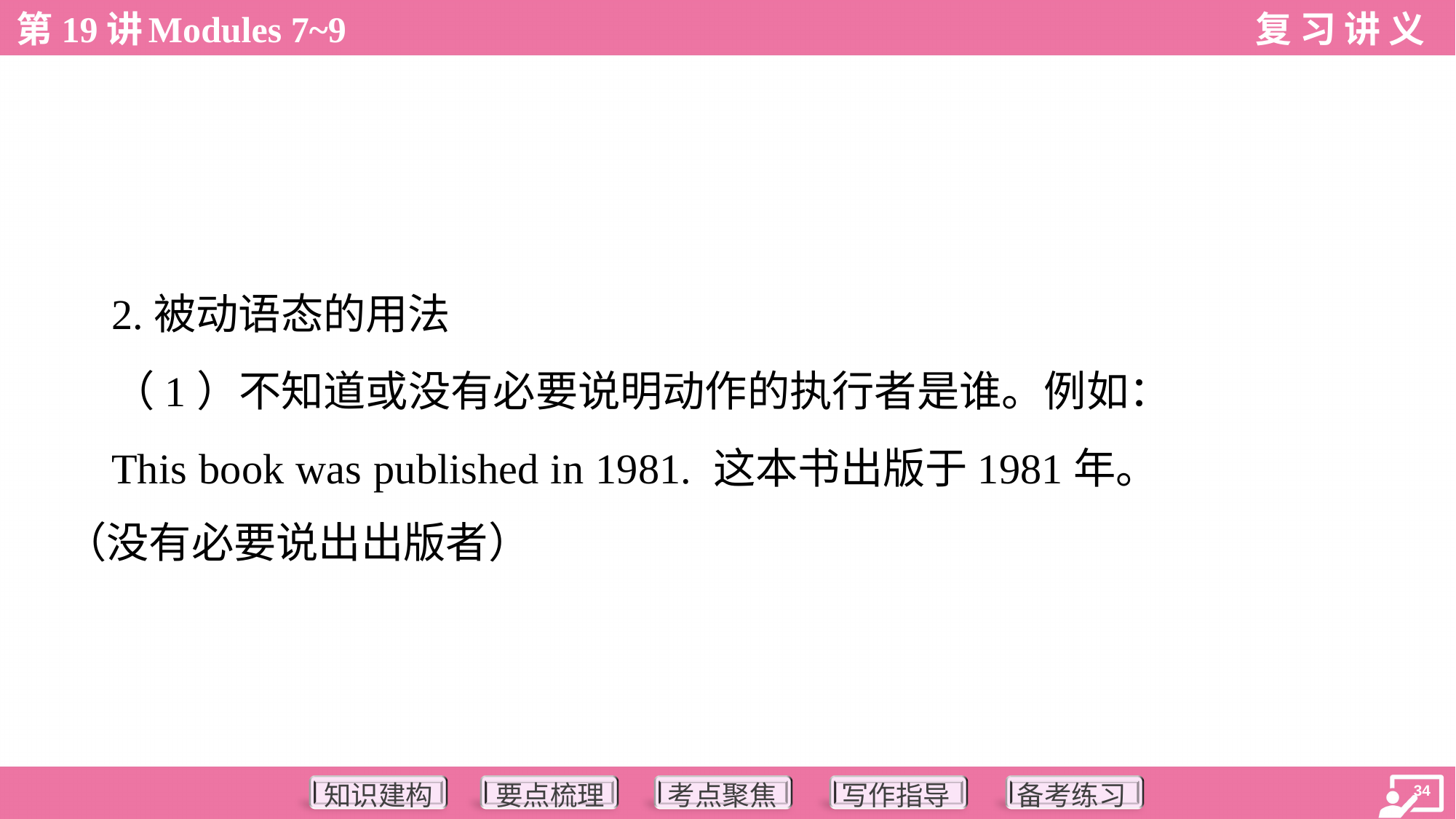

2.被动语态的用法
    （1）不知道或没有必要说明动作的执行者是谁。例如：
    This book was published in 1981. 这本书出版于1981年。
（没有必要说出出版者）